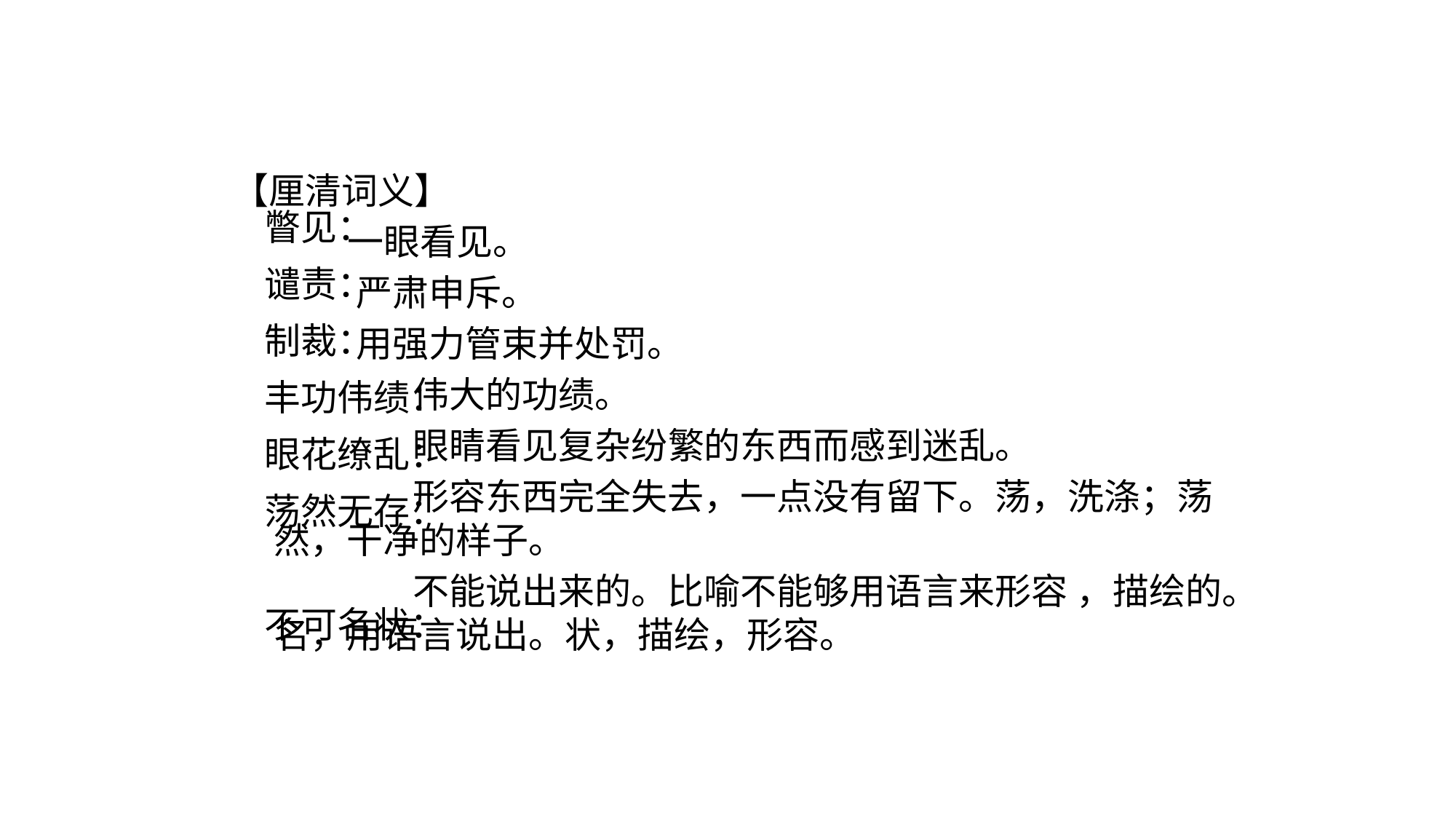

【厘清词义】
             一眼看见。
              严肃申斥。
              用强力管束并处罚。
                     伟大的功绩。
                     眼睛看见复杂纷繁的东西而感到迷乱。
                     形容东西完全失去，一点没有留下。荡，洗涤；荡然，干净的样子。
                     不能说出来的。比喻不能够用语言来形容 ，描绘的。名，用语言说出。状，描绘，形容。
瞥见：
谴责：
制裁：
丰功伟绩：
眼花缭乱：
荡然无存：

不可名状：